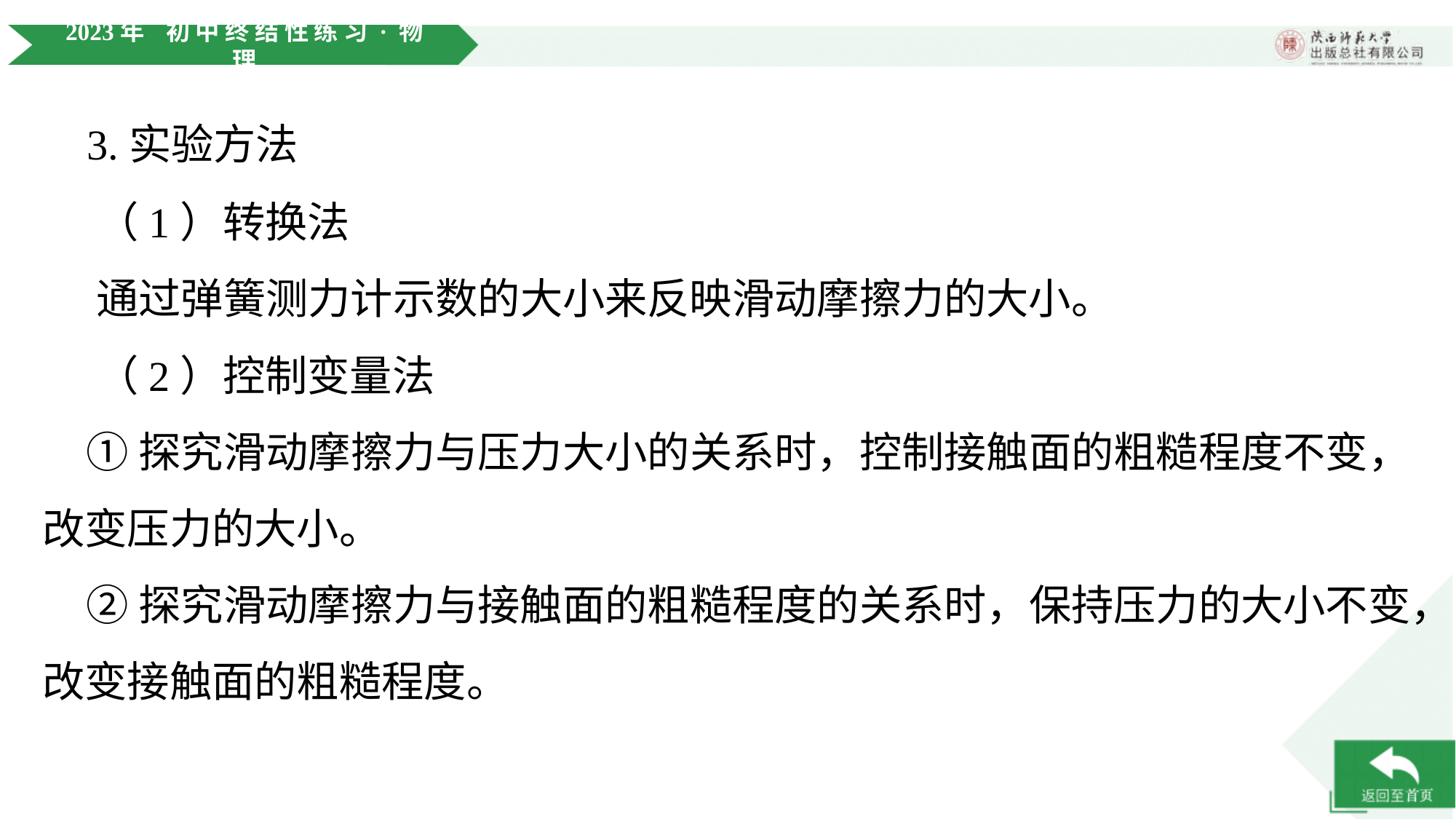

3.实验方法
    （1）转换法
    通过弹簧测力计示数的大小来反映滑动摩擦力的大小。
    （2）控制变量法
    ①探究滑动摩擦力与压力大小的关系时，控制接触面的粗糙程度不变，改变压力的大小。
    ②探究滑动摩擦力与接触面的粗糙程度的关系时，保持压力的大小不变，改变接触面的粗糙程度。